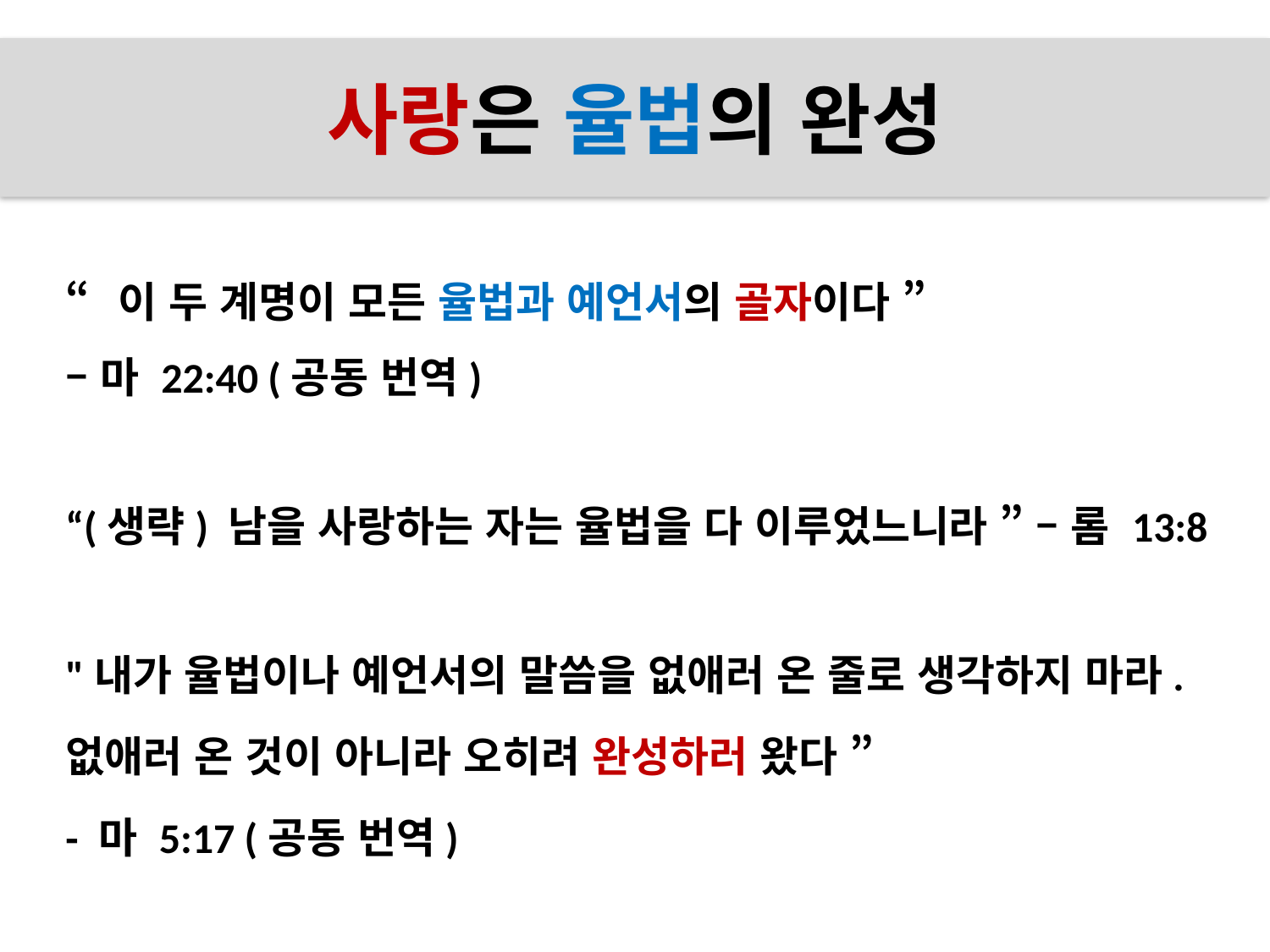

# 사랑은 율법의 완성
“이 두 계명이 모든 율법과 예언서의 골자이다 ”
– 마 22:40 (공동 번역)

“(생략) 남을 사랑하는 자는 율법을 다 이루었느니라 ” – 롬 13:8

"내가 율법이나 예언서의 말씀을 없애러 온 줄로 생각하지 마라. 없애러 온 것이 아니라 오히려 완성하러 왔다 ”
- 마 5:17 (공동 번역)